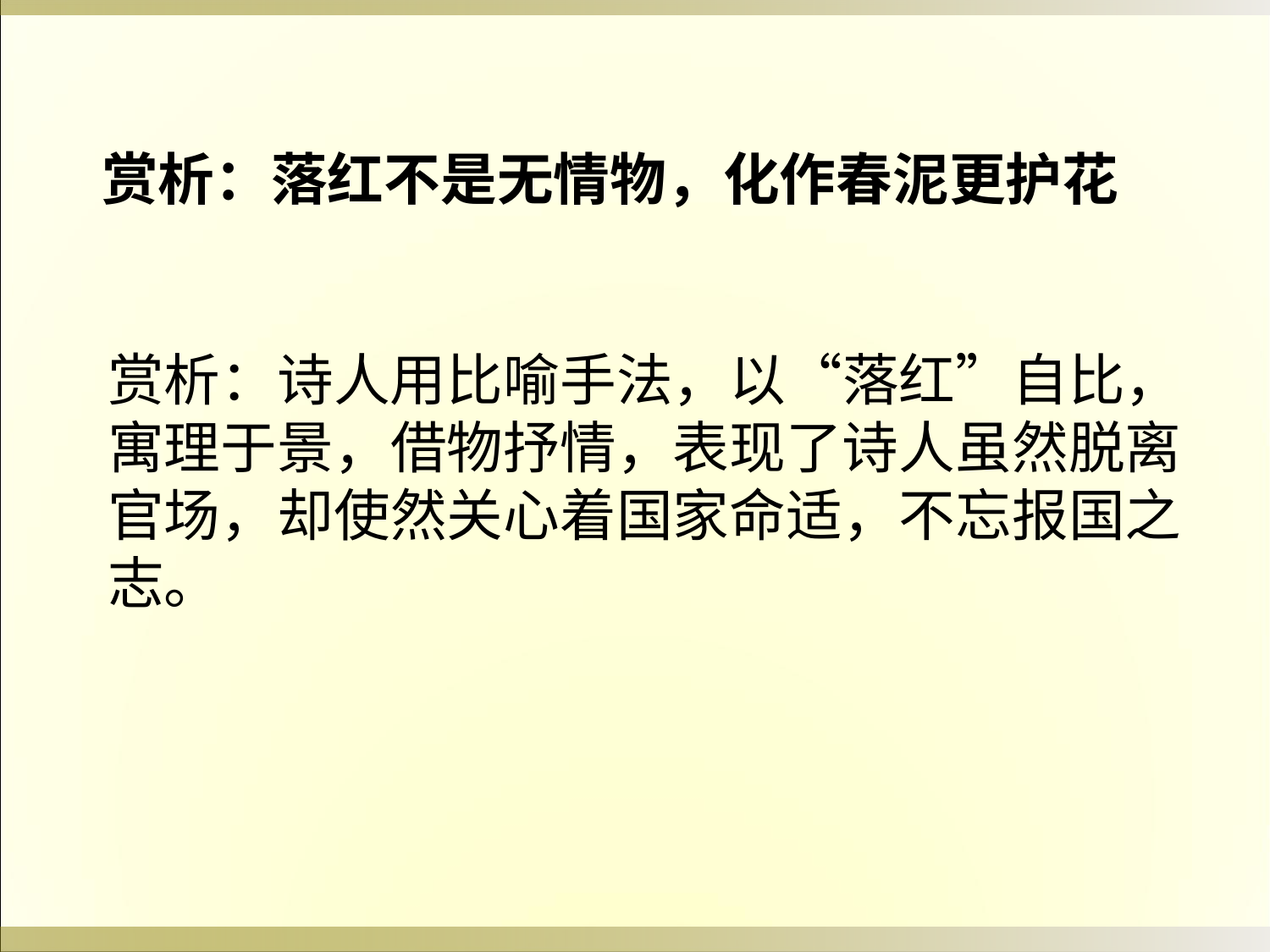

赏析：落红不是无情物，化作春泥更护花
赏析：诗人用比喻手法，以“落红”自比，寓理于景，借物抒情，表现了诗人虽然脱离官场，却使然关心着国家命适，不忘报国之志。